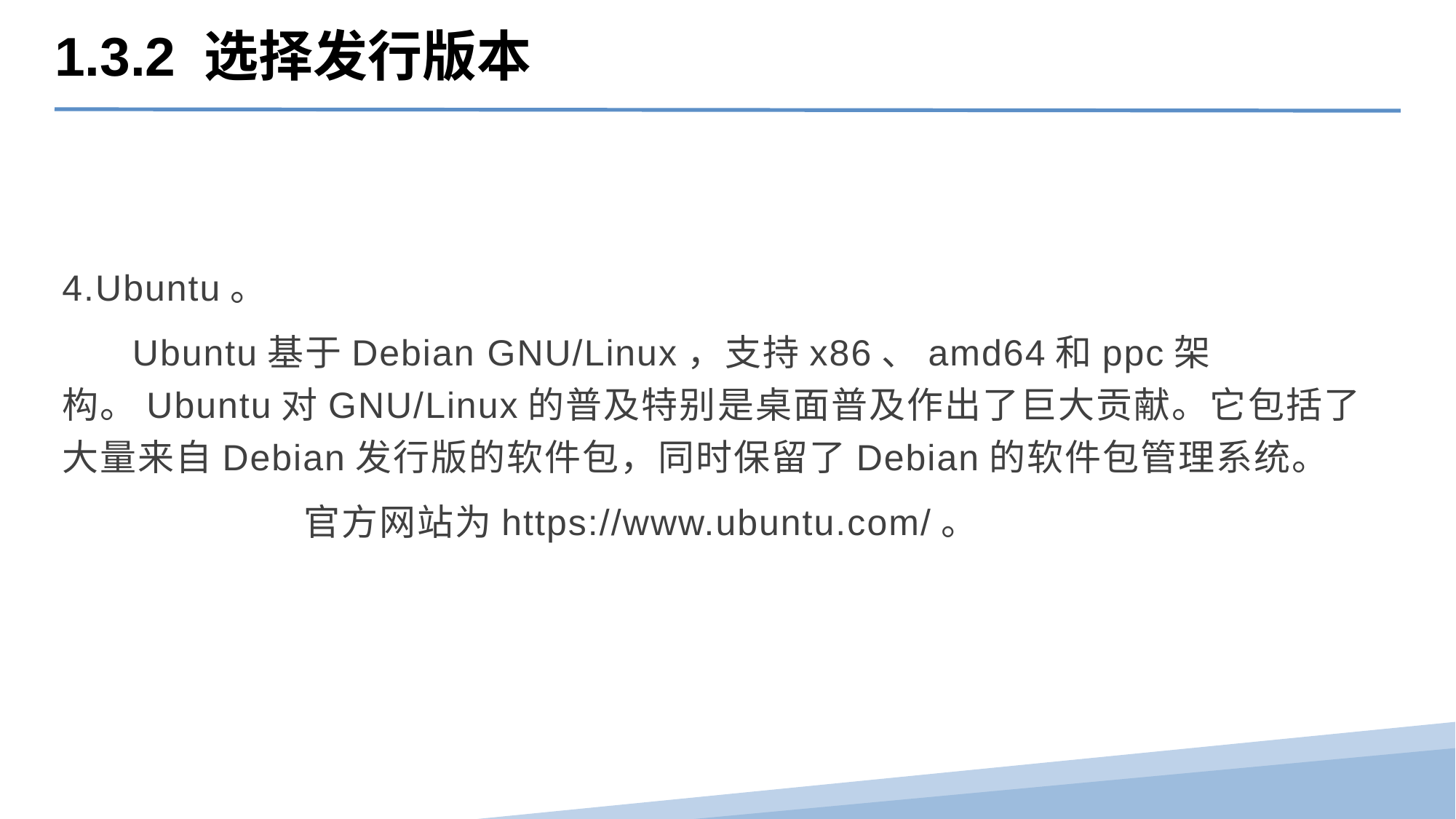

1.3.2 选择发行版本
4.Ubuntu。
      Ubuntu基于Debian GNU/Linux，支持x86、amd64和ppc架构。Ubuntu对GNU/Linux的普及特别是桌面普及作出了巨大贡献。它包括了大量来自Debian发行版的软件包，同时保留了Debian的软件包管理系统。
                        官方网站为https://www.ubuntu.com/。